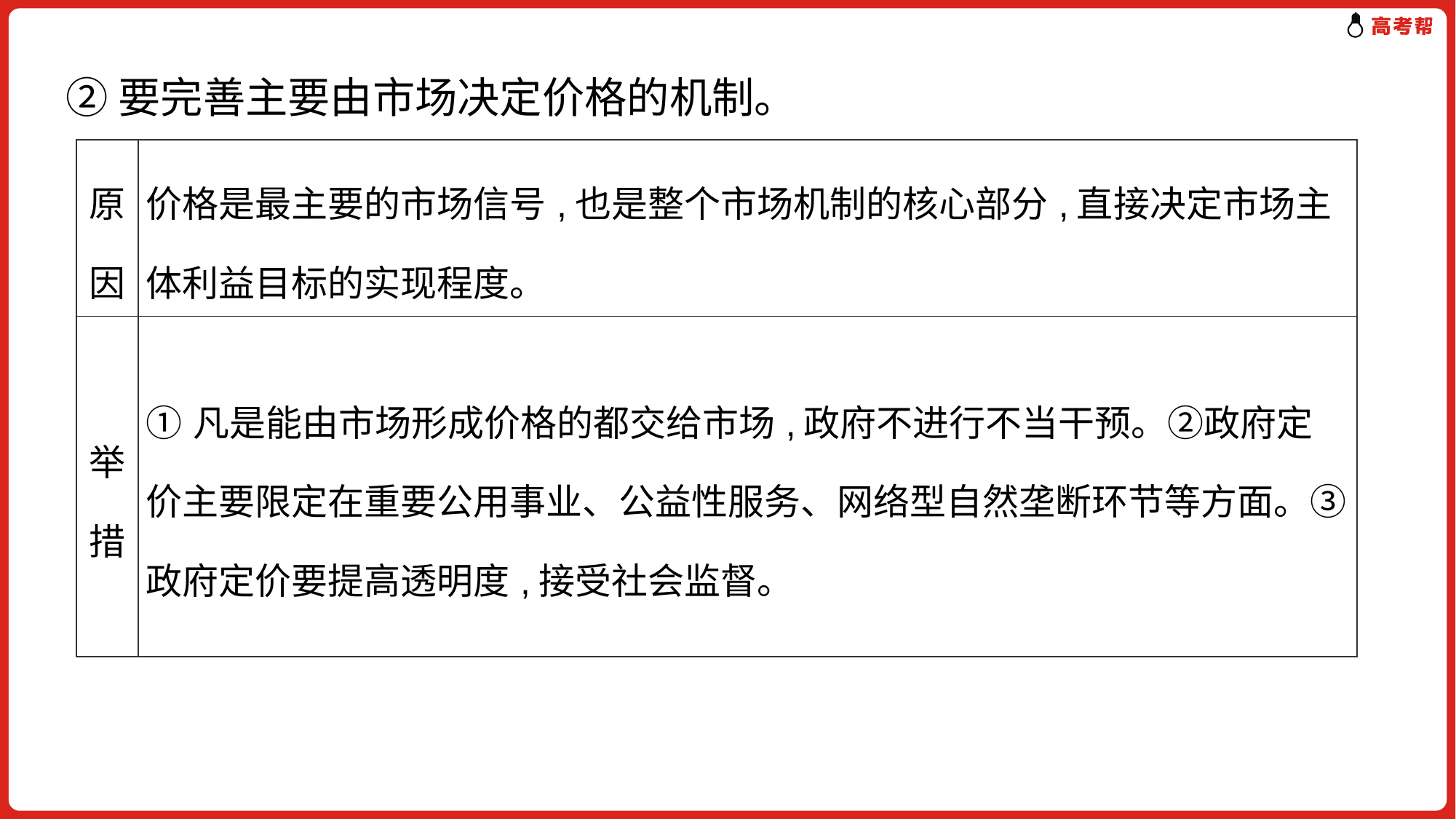

②要完善主要由市场决定价格的机制。
| 原因 | 价格是最主要的市场信号,也是整个市场机制的核心部分,直接决定市场主体利益目标的实现程度。 |
| --- | --- |
| 举措 | ①凡是能由市场形成价格的都交给市场,政府不进行不当干预。②政府定价主要限定在重要公用事业、公益性服务、网络型自然垄断环节等方面。③政府定价要提高透明度,接受社会监督。 |